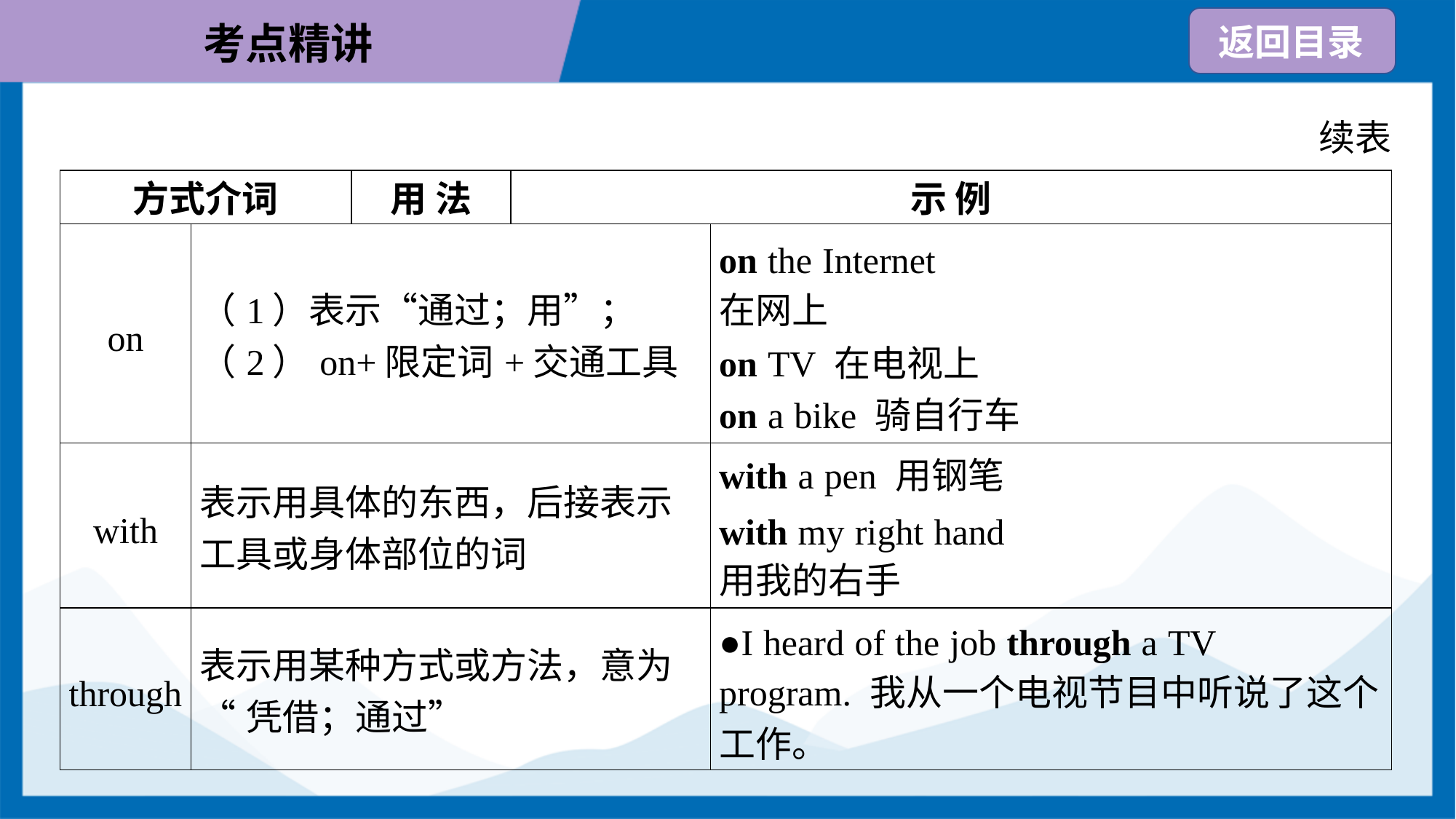

续表
| 方式介词 |  | 用 法 | 示 例 |  |
| --- | --- | --- | --- | --- |
| on | （1）表示“通过；用”； （2）on+限定词+交通工具 |  |  | on the Internet 在网上 on TV 在电视上 on a bike 骑自行车 |
| with | 表示用具体的东西，后接表示 工具或身体部位的词 |  |  | with a pen 用钢笔 with my right hand 用我的右手 |
| through | 表示用某种方式或方法，意为 “凭借；通过” |  |  | ●I heard of the job through a TV program. 我从一个电视节目中听说了这个 工作。 |